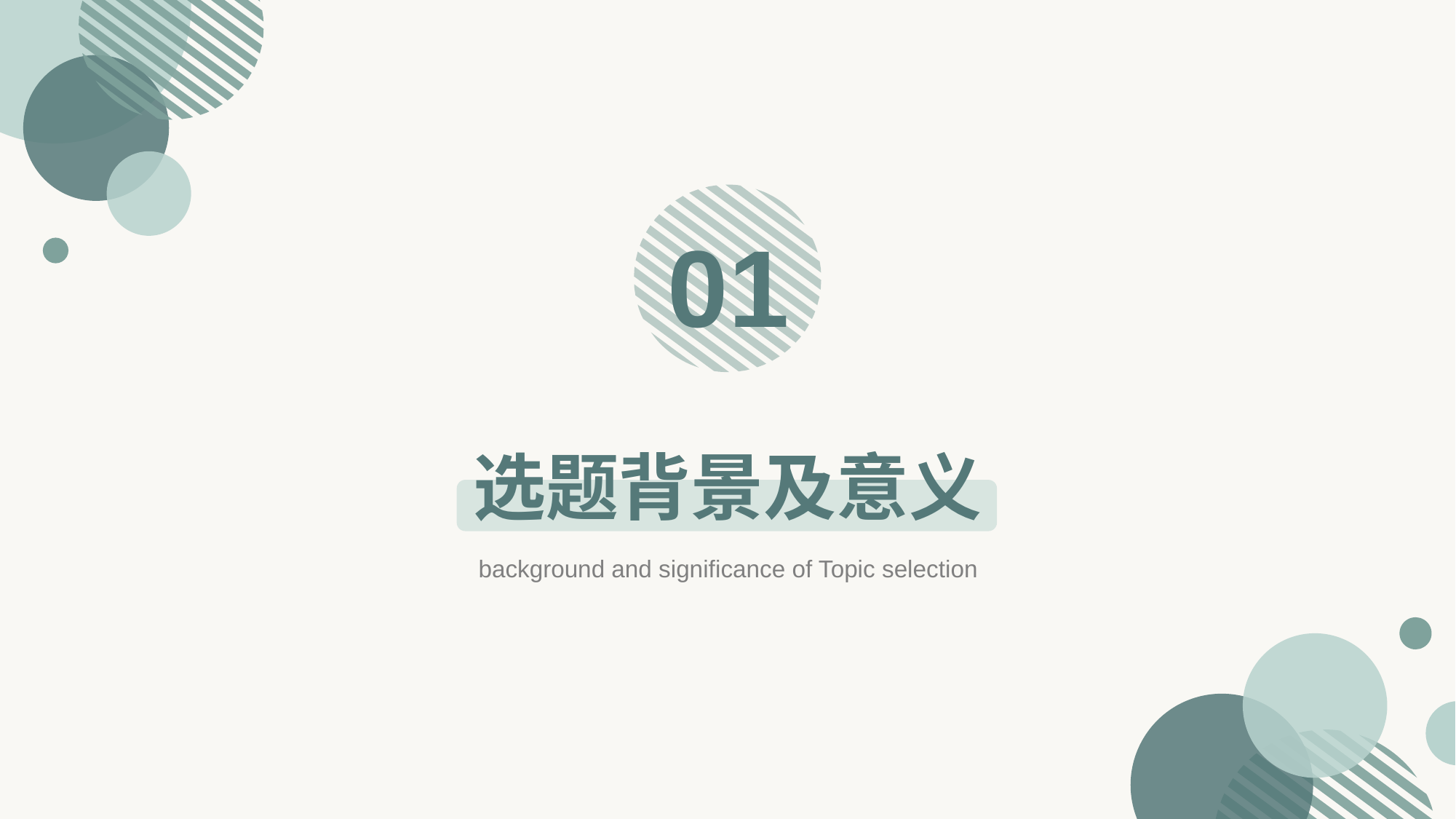

01
选题背景及意义

background and significance of Topic selection